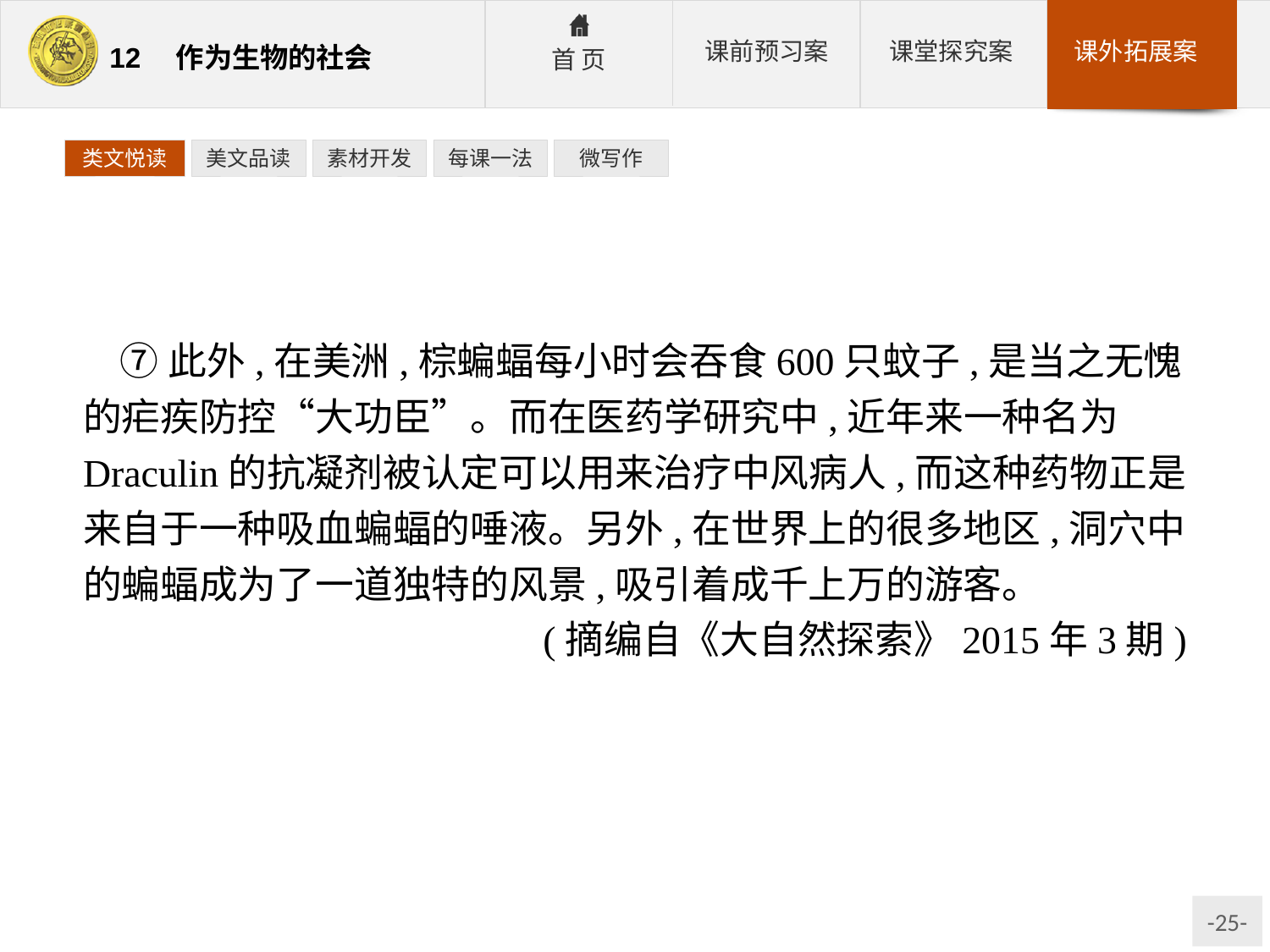

类文悦读
美文品读
素材开发
每课一法
微写作
⑦此外,在美洲,棕蝙蝠每小时会吞食600只蚊子,是当之无愧的疟疾防控“大功臣”。而在医药学研究中,近年来一种名为Draculin的抗凝剂被认定可以用来治疗中风病人,而这种药物正是来自于一种吸血蝙蝠的唾液。另外,在世界上的很多地区,洞穴中的蝙蝠成为了一道独特的风景,吸引着成千上万的游客。
(摘编自《大自然探索》2015年3期)